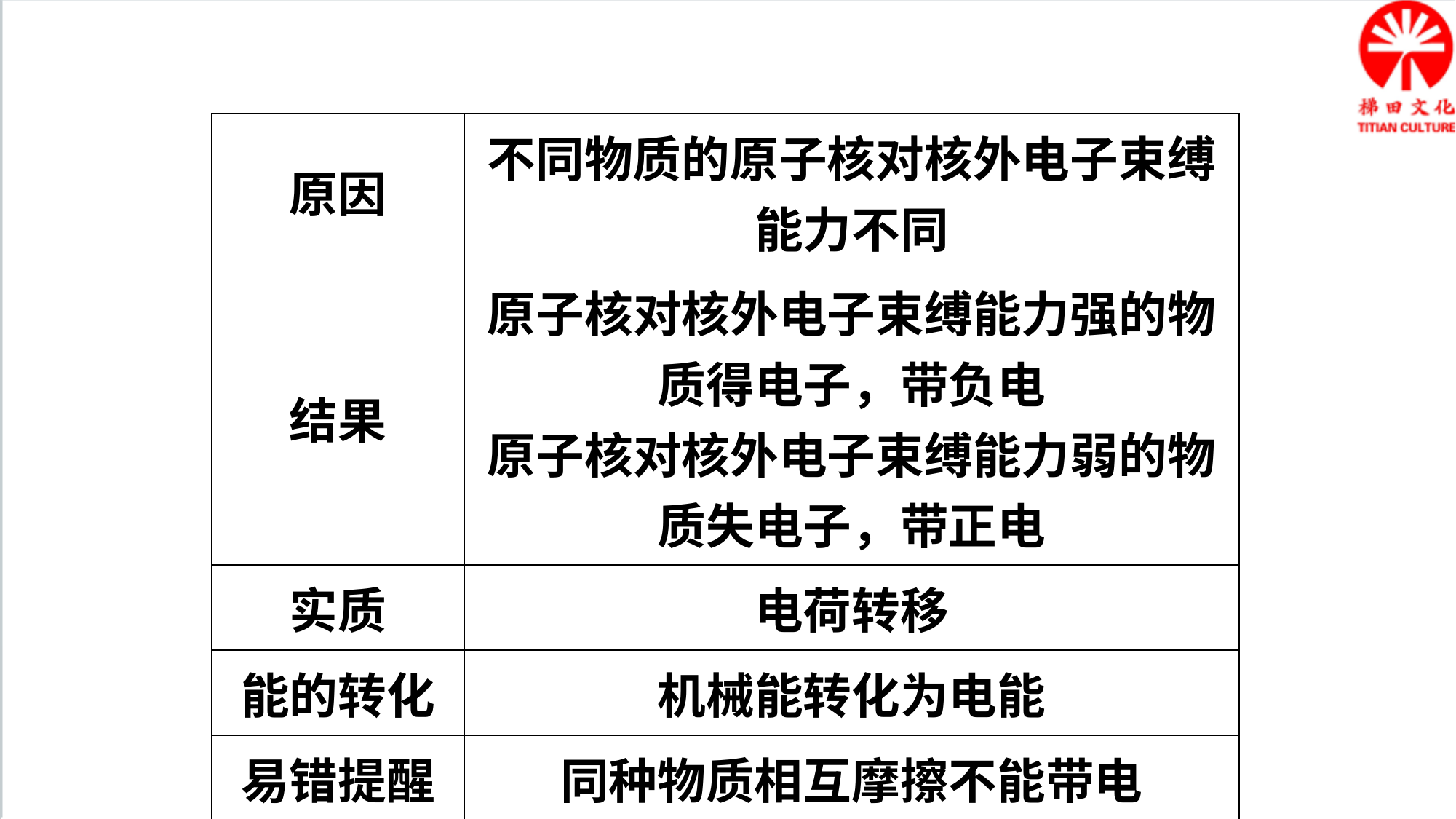

| 原因 | 不同物质的原子核对核外电子束缚能力不同 |
| --- | --- |
| 结果 | 原子核对核外电子束缚能力强的物质得电子，带负电 原子核对核外电子束缚能力弱的物质失电子，带正电 |
| 实质 | 电荷转移 |
| 能的转化 | 机械能转化为电能 |
| 易错提醒 | 同种物质相互摩擦不能带电 |